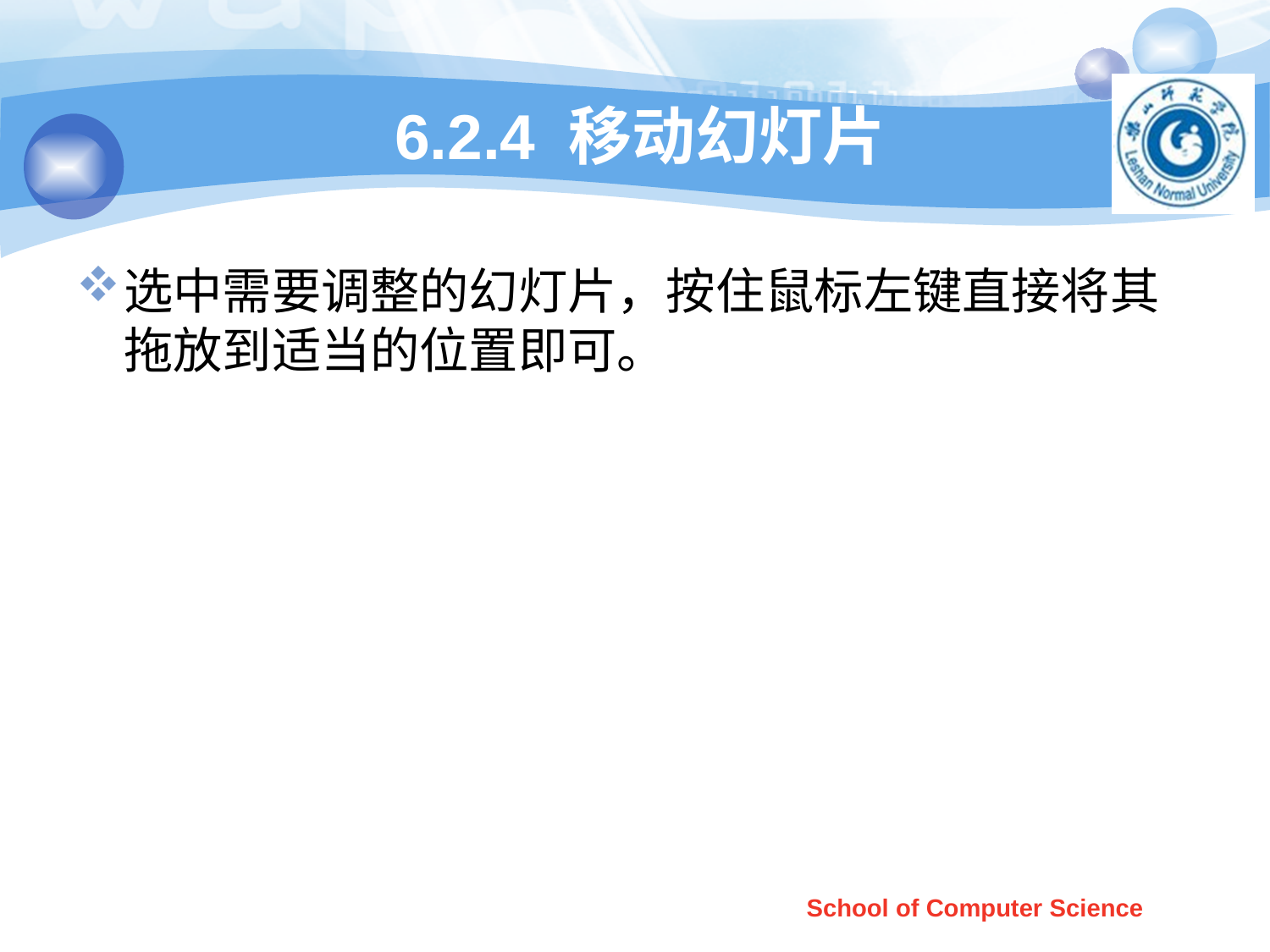

# 6.2.4 移动幻灯片
选中需要调整的幻灯片，按住鼠标左键直接将其拖放到适当的位置即可。
School of Computer Science